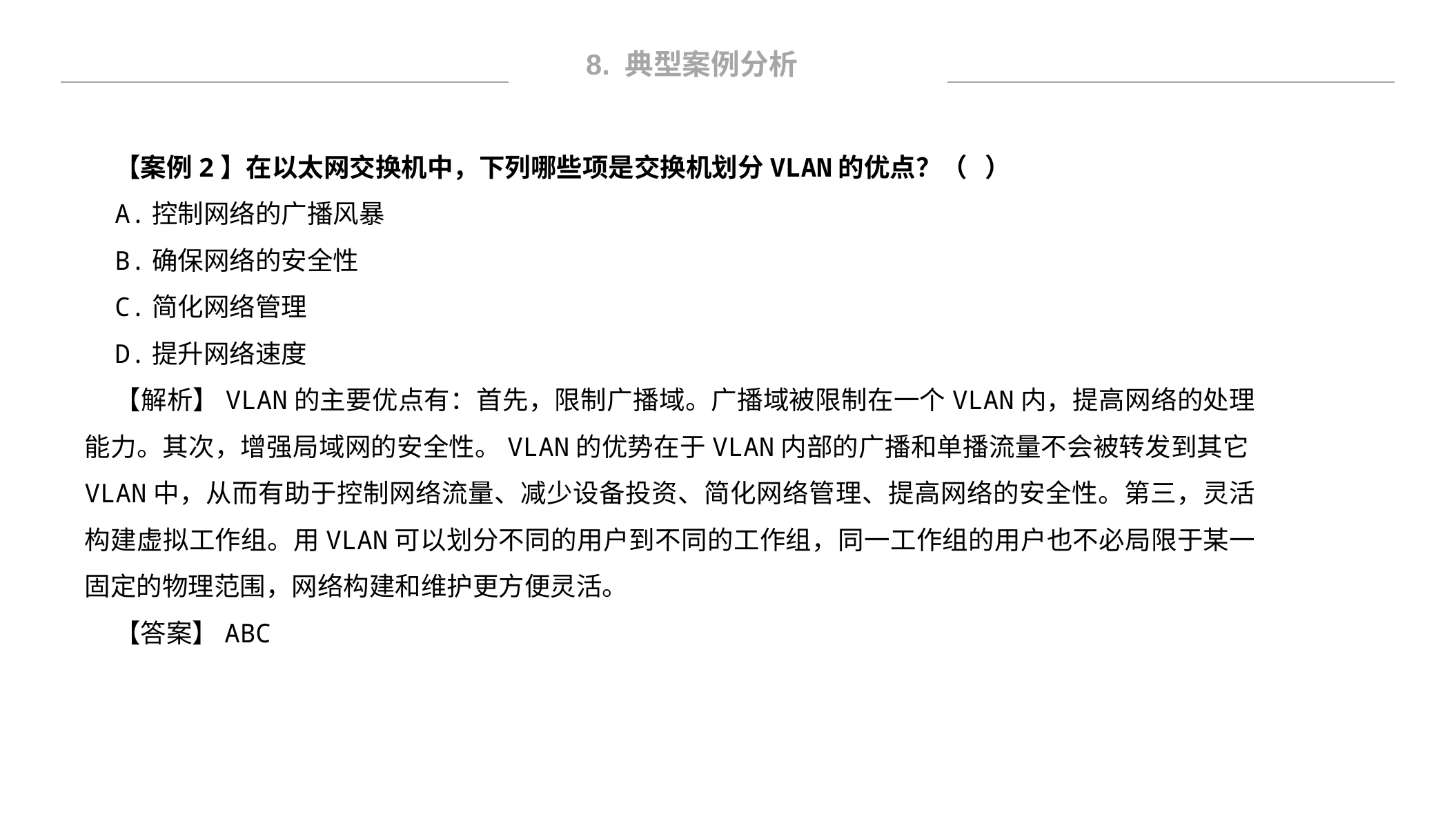

8. 典型案例分析
【案例2】在以太网交换机中，下列哪些项是交换机划分VLAN的优点？（   ）
A.控制网络的广播风暴
B.确保网络的安全性
C.简化网络管理
D.提升网络速度
【解析】VLAN的主要优点有：首先，限制⼴播域。⼴播域被限制在一个VLAN内，提⾼⽹络的处理能⼒。其次，增强局域⽹的安全性。VLAN的优势在于VLAN内部的广播和单播流量不会被转发到其它VLAN中，从⽽有助于控制网络流量、减少设备投资、简化网络管理、提高网络的安全性。第三，灵活构建虚拟⼯作组。用VLAN可以划分不同的用户到不同的⼯作组，同一工作组的用户也不必局限于某⼀固定的物理范围，网络构建和维护更方便灵活。
【答案】ABC